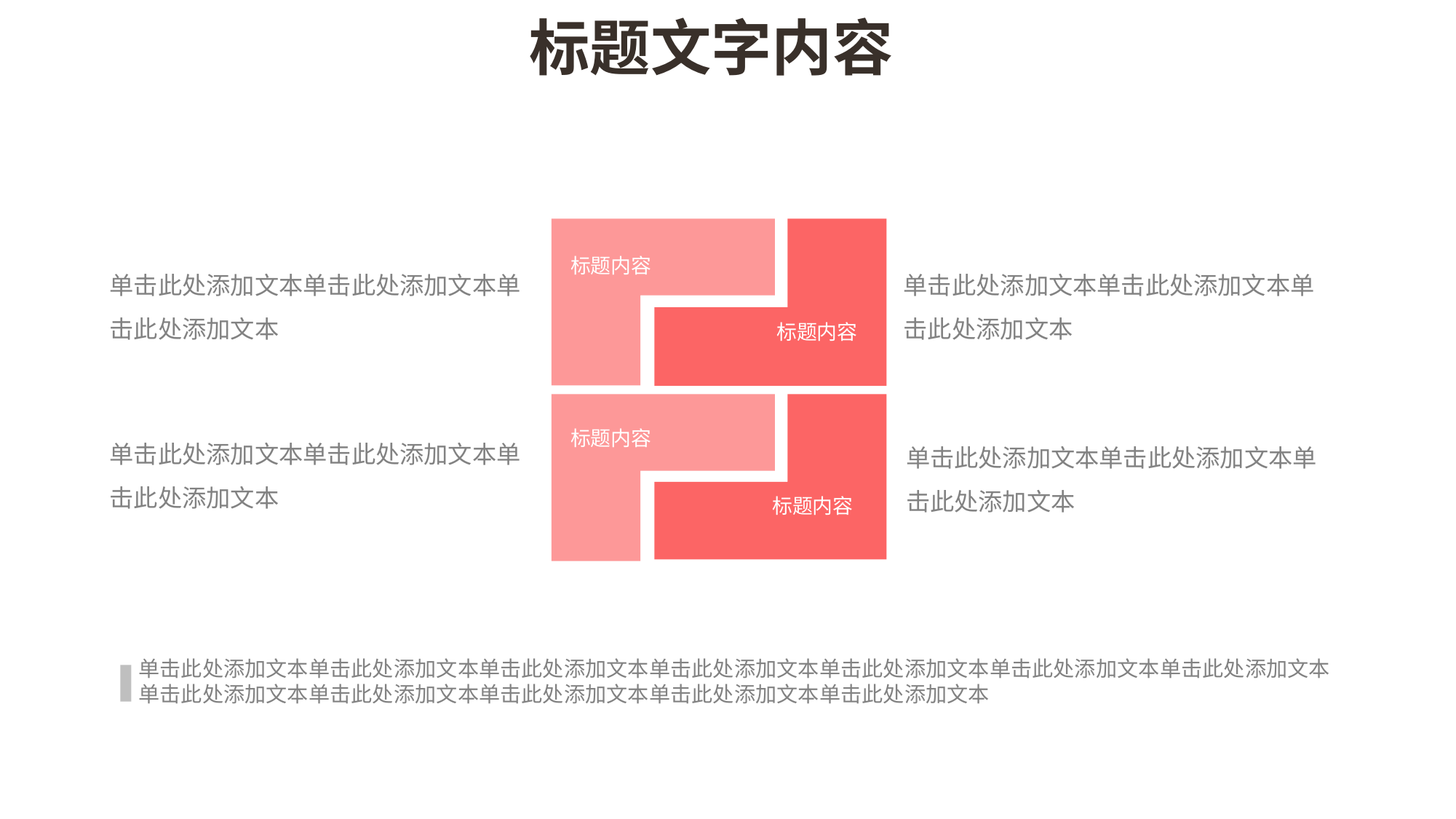

标题文字内容

标题内容

标题内容
单击此处添加文本单击此处添加文本单击此处添加文本
单击此处添加文本单击此处添加文本单击此处添加文本

标题内容

标题内容
单击此处添加文本单击此处添加文本单击此处添加文本
单击此处添加文本单击此处添加文本单击此处添加文本
单击此处添加文本单击此处添加文本单击此处添加文本单击此处添加文本单击此处添加文本单击此处添加文本单击此处添加文本单击此处添加文本单击此处添加文本单击此处添加文本单击此处添加文本单击此处添加文本